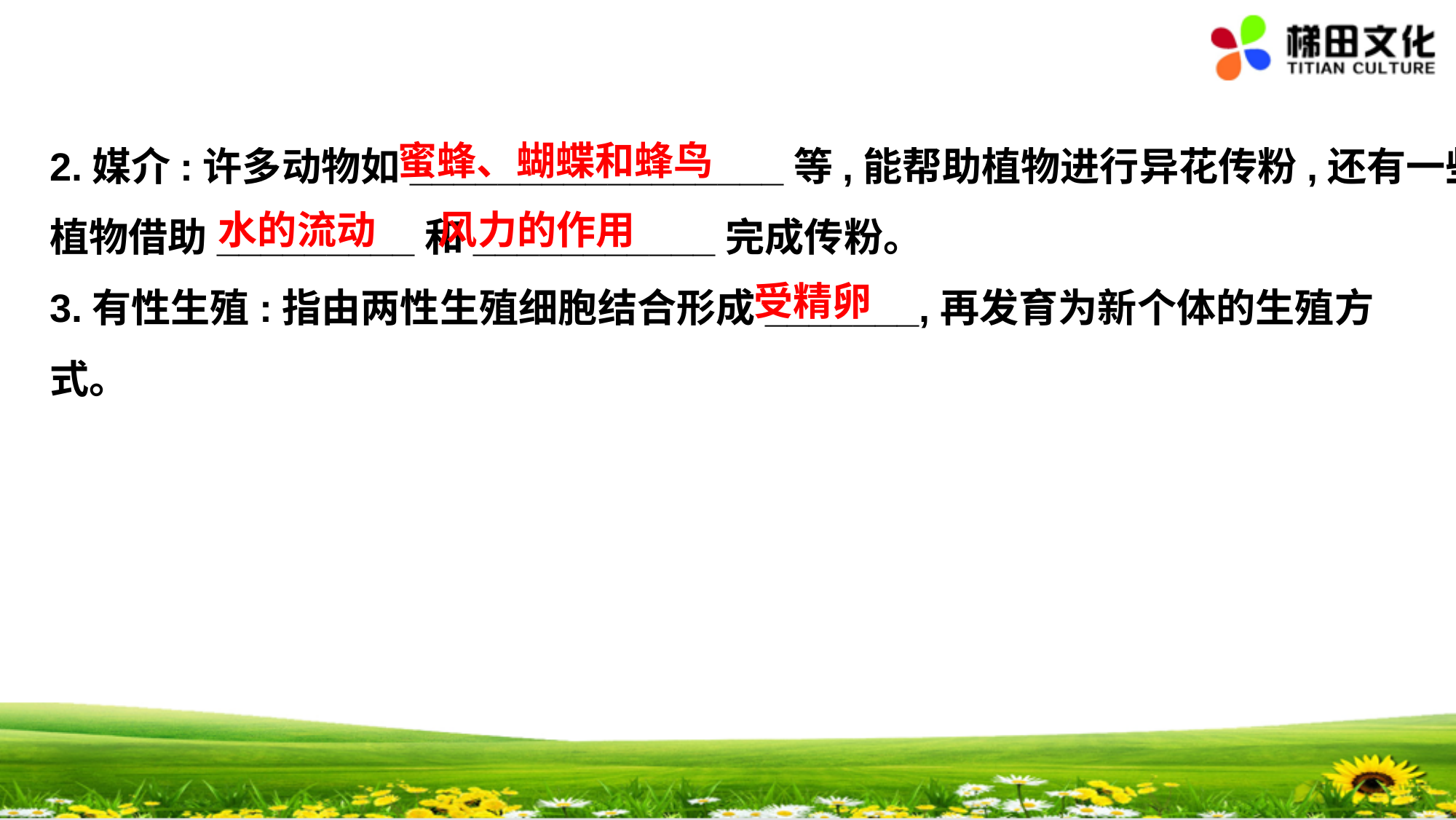

蜜蜂、蝴蝶和蜂鸟
2.媒介:许多动物如_________________等,能帮助植物进行异花传粉,还有一些
植物借助_________和___________完成传粉。
3.有性生殖:指由两性生殖细胞结合形成_______,再发育为新个体的生殖方
式。
水的流动
风力的作用
受精卵